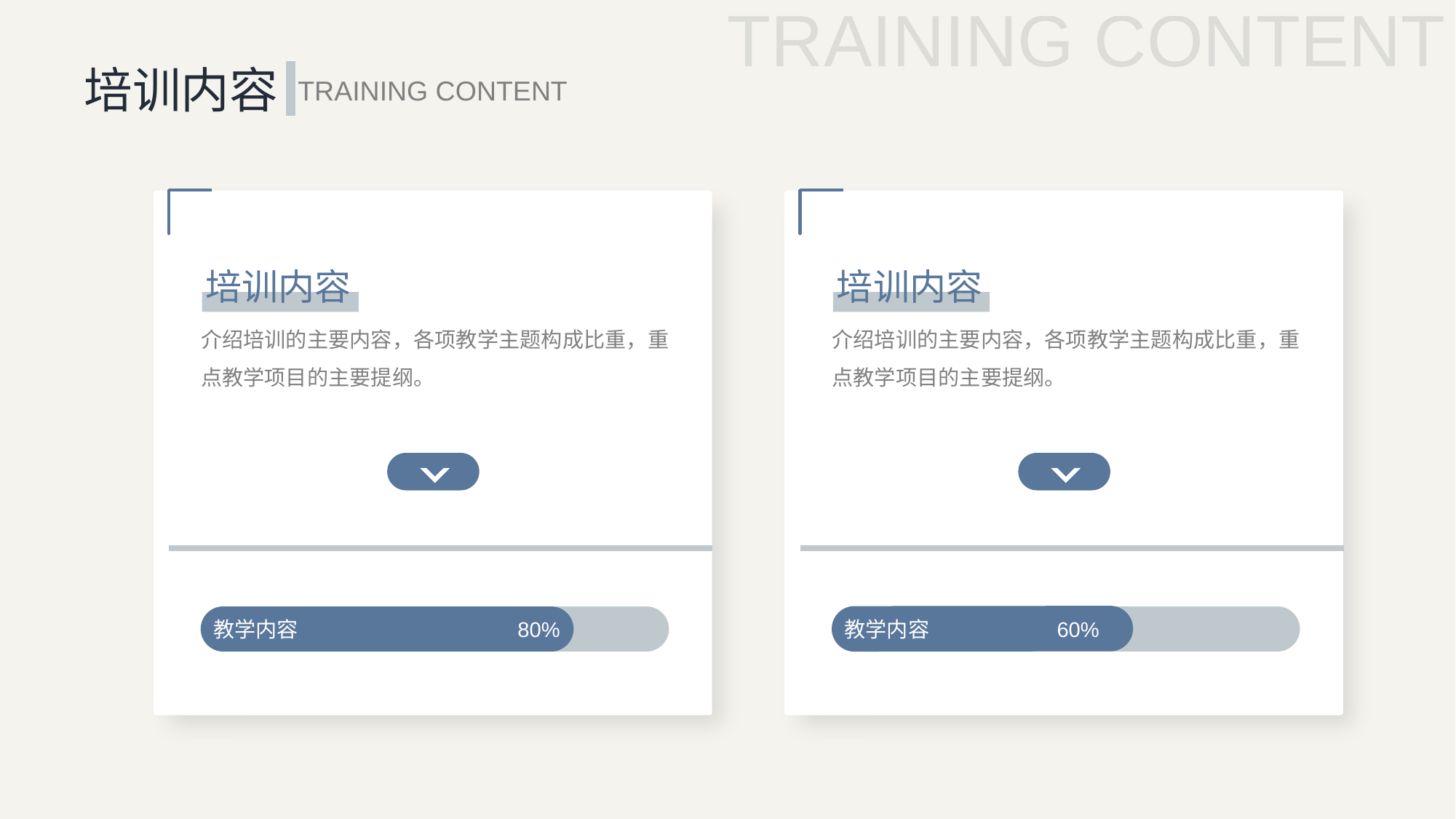

TRAINING CONTENT
培训内容
TRAINING CONTENT

培训内容

介绍培训的主要内容，各项教学主题构成比重，重点教学项目的主要提纲。

教学内容
80%

培训内容

介绍培训的主要内容，各项教学主题构成比重，重点教学项目的主要提纲。

教学内容
60%